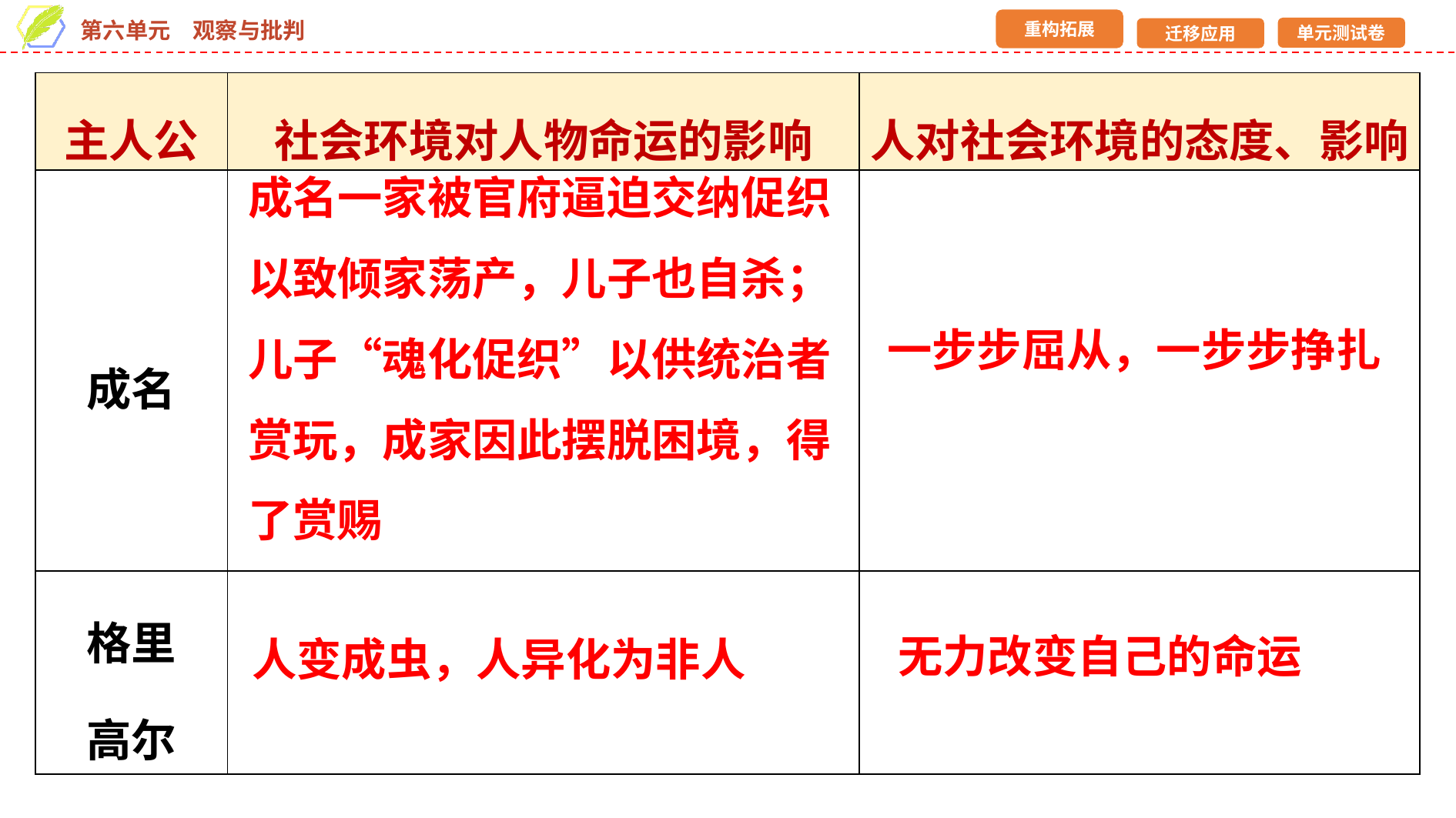

| 主人公 | 社会环境对人物命运的影响 | 人对社会环境的态度、影响 |
| --- | --- | --- |
| 成名 |  |  |
| 格里 高尔 |  |  |
成名一家被官府逼迫交纳促织
以致倾家荡产，儿子也自杀；
儿子“魂化促织”以供统治者
赏玩，成家因此摆脱困境，得
了赏赐
一步步屈从，一步步挣扎
无力改变自己的命运
人变成虫，人异化为非人